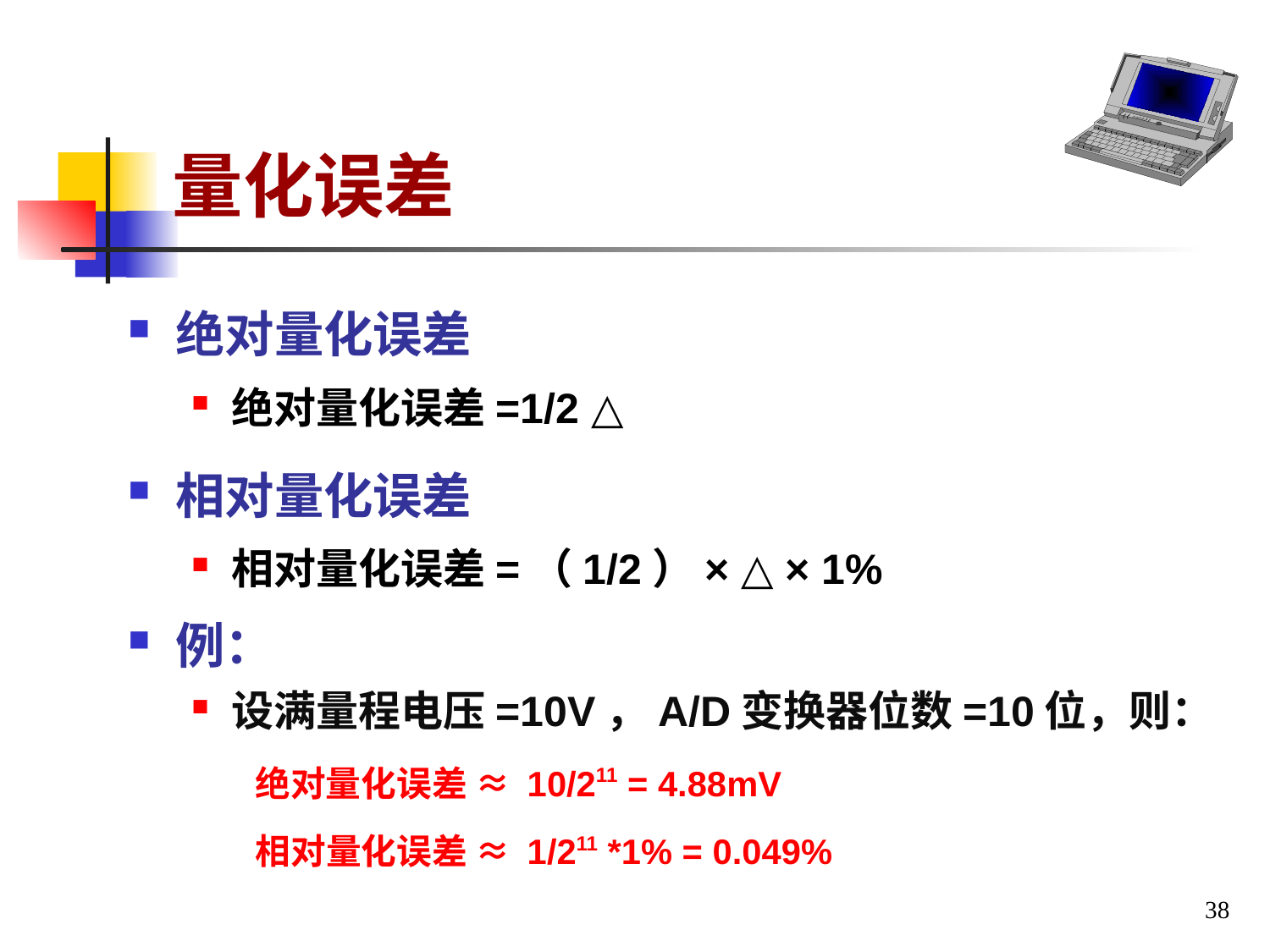

# 量化误差
绝对量化误差
绝对量化误差=1/2 △
相对量化误差
相对量化误差=（1/2）× △ × 1%
例：
设满量程电压=10V，A/D变换器位数=10位，则：
绝对量化误差 ≈ 10/211 = 4.88mV
相对量化误差 ≈ 1/211 *1% = 0.049%
38